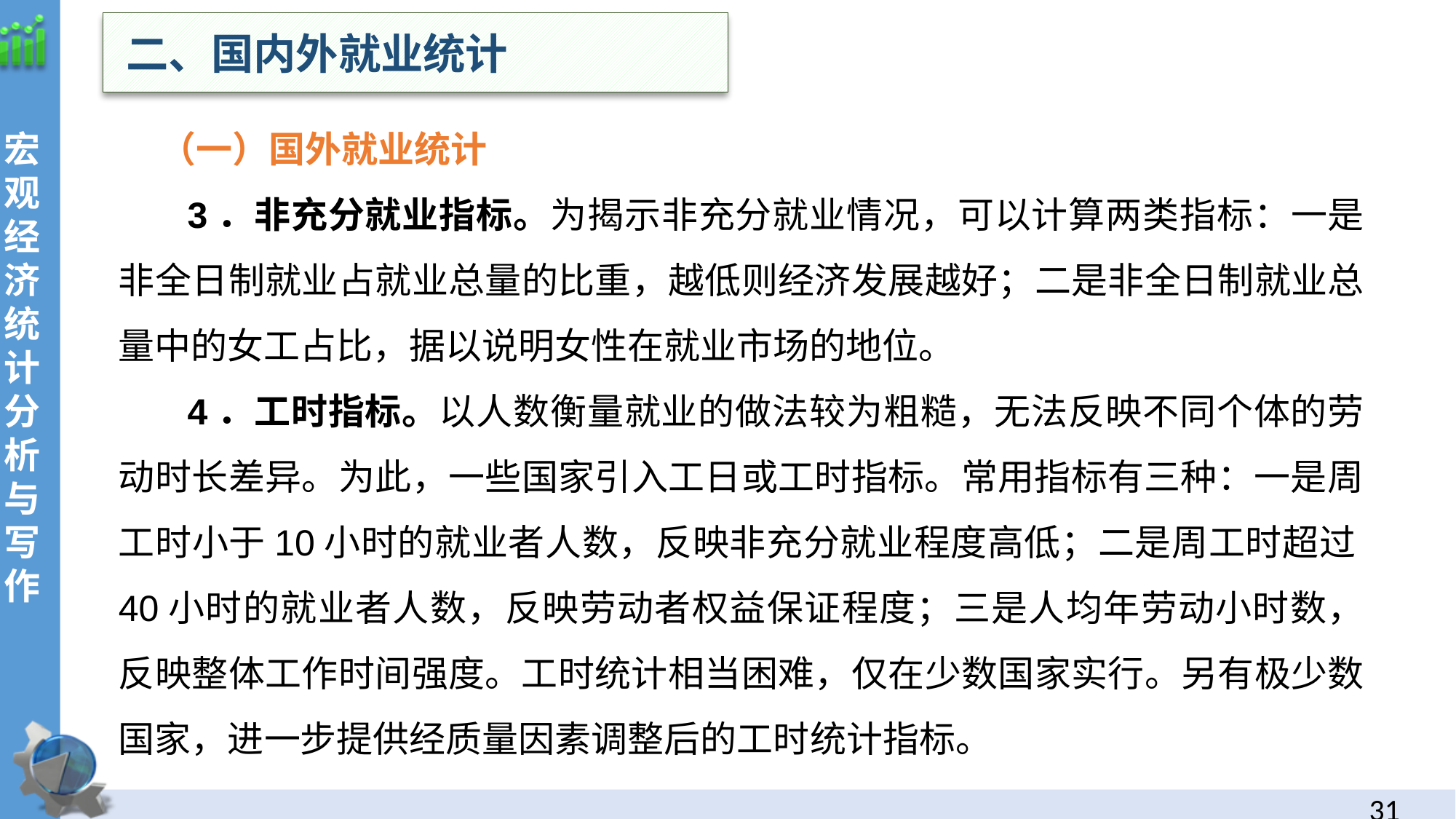

二、国内外就业统计
    （一）国外就业统计
   3．非充分就业指标。为揭示非充分就业情况，可以计算两类指标：一是非全日制就业占就业总量的比重，越低则经济发展越好；二是非全日制就业总量中的女工占比，据以说明女性在就业市场的地位。
   4．工时指标。以人数衡量就业的做法较为粗糙，无法反映不同个体的劳动时长差异。为此，一些国家引入工日或工时指标。常用指标有三种：一是周工时小于10小时的就业者人数，反映非充分就业程度高低；二是周工时超过40小时的就业者人数，反映劳动者权益保证程度；三是人均年劳动小时数，反映整体工作时间强度。工时统计相当困难，仅在少数国家实行。另有极少数国家，进一步提供经质量因素调整后的工时统计指标。
31